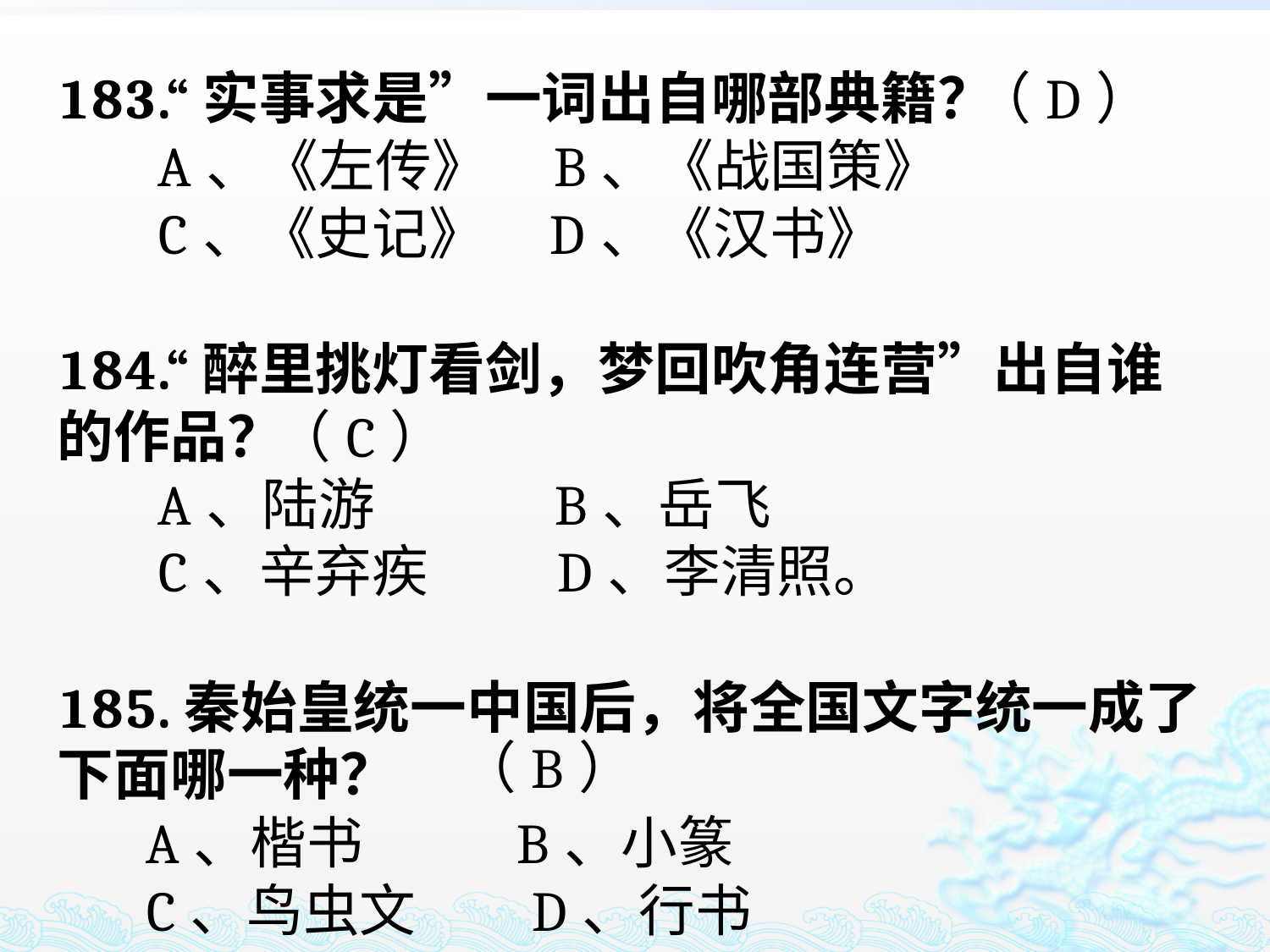

183.“实事求是”一词出自哪部典籍？
        A、《左传》    B、《战国策》
        C、《史记》    D、《汉书》

184.“醉里挑灯看剑，梦回吹角连营”出自谁的作品？
        A、陆游             B、岳飞
        C、辛弃疾         D、李清照。

185.秦始皇统一中国后，将全国文字统一成了下面哪一种？
       A、楷书           B、小篆
       C、鸟虫文        D、行书
（D）
（C）
（B）